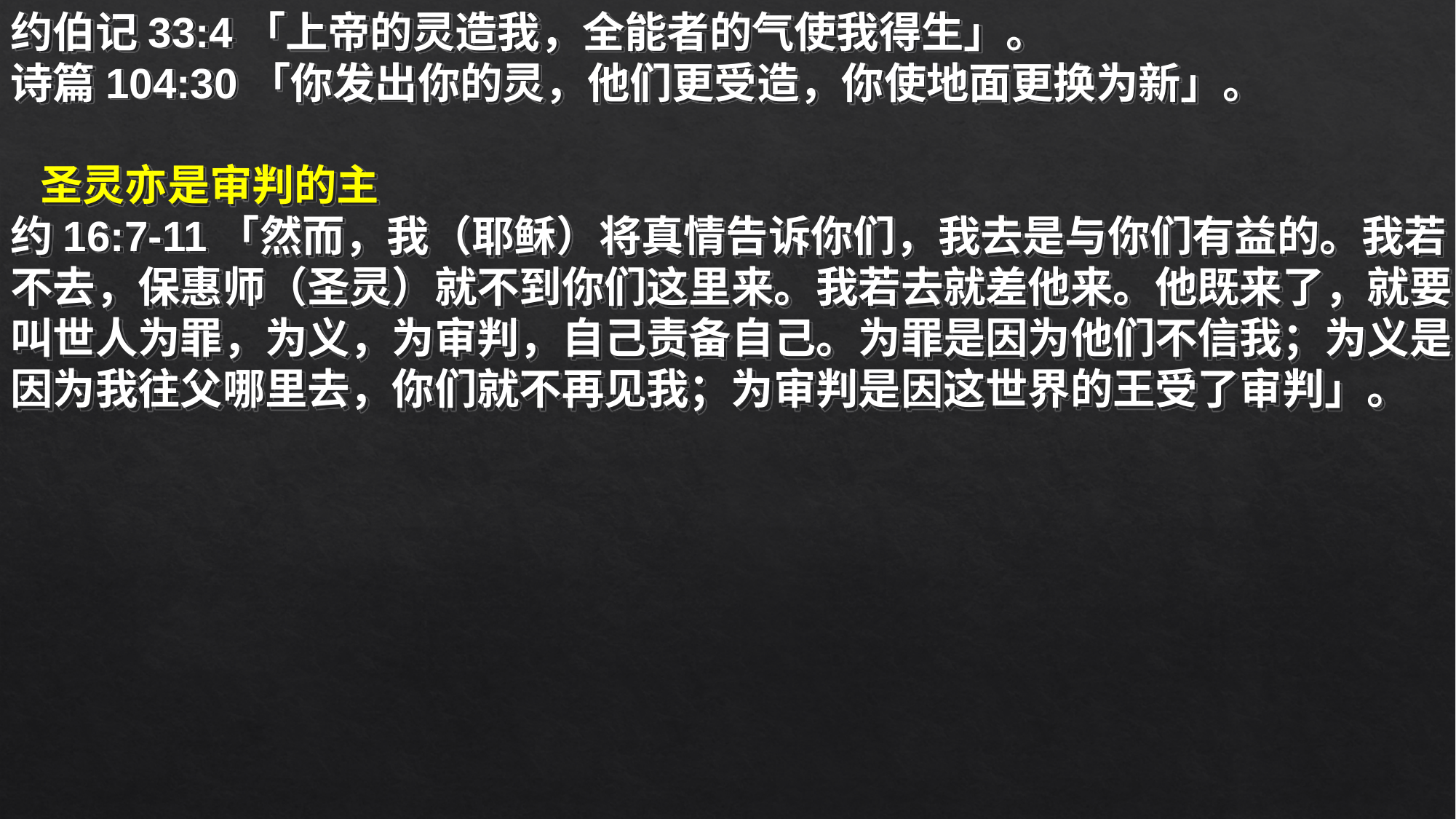

约伯记33:4「上帝的灵造我，全能者的气使我得生」。
诗篇104:30「你发出你的灵，他们更受造，你使地面更换为新」。

  圣灵亦是审判的主
约16:7-11「然而，我（耶稣）将真情告诉你们，我去是与你们有益的。我若不去，保惠师（圣灵）就不到你们这里来。我若去就差他来。他既来了，就要叫世人为罪，为义，为审判，自己责备自己。为罪是因为他们不信我；为义是因为我往父哪里去，你们就不再见我；为审判是因这世界的王受了审判」。